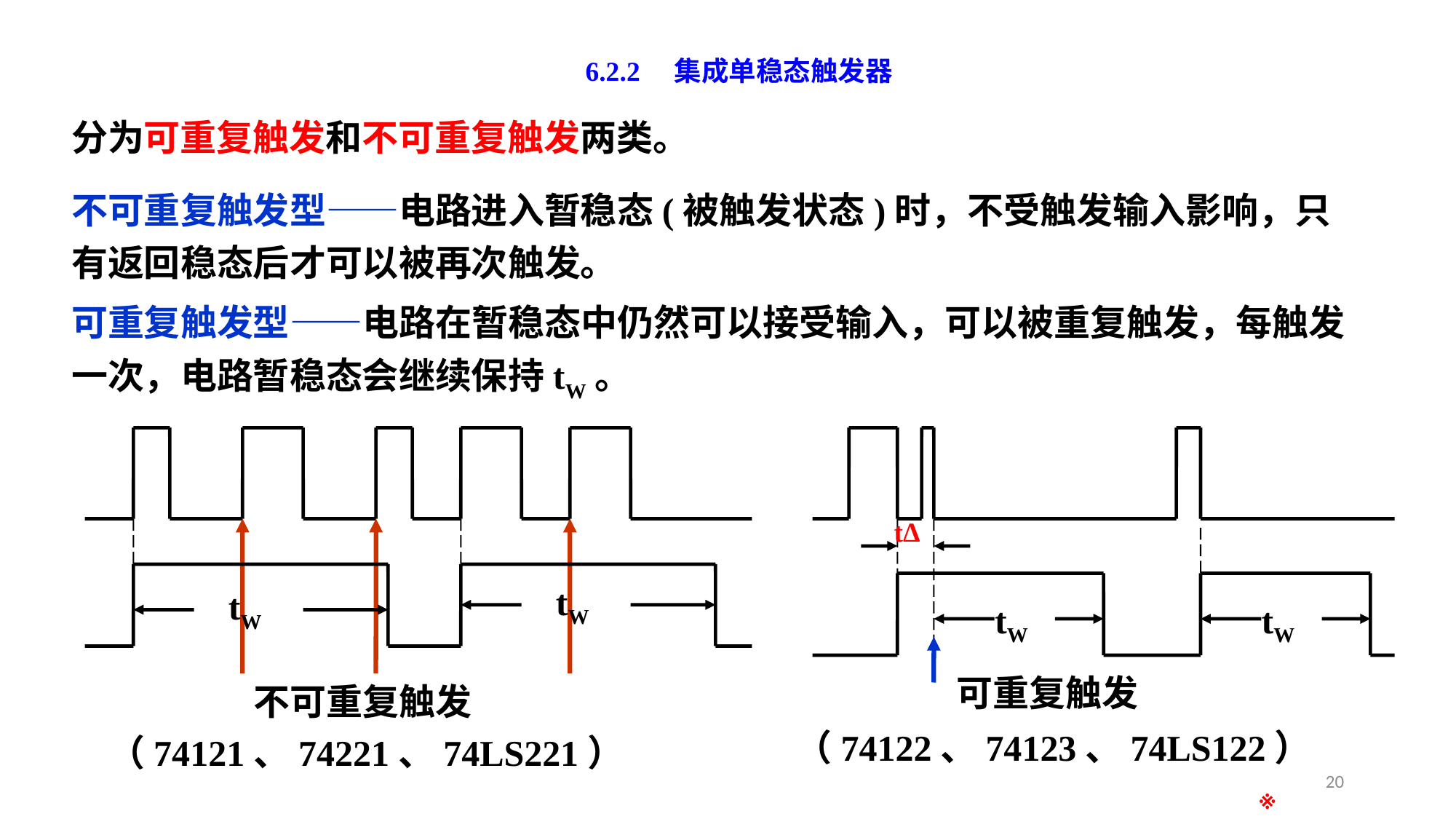

6.2.2    集成单稳态触发器
分为可重复触发和不可重复触发两类。
不可重复触发型——电路进入暂稳态(被触发状态)时，不受触发输入影响，只有返回稳态后才可以被再次触发。
可重复触发型——电路在暂稳态中仍然可以接受输入，可以被重复触发，每触发一次，电路暂稳态会继续保持tW。

tΔ

tW

tW

tW

tW

可重复触发
不可重复触发
（74122、74123、74LS122）
（74121、74221、74LS221）
20
※